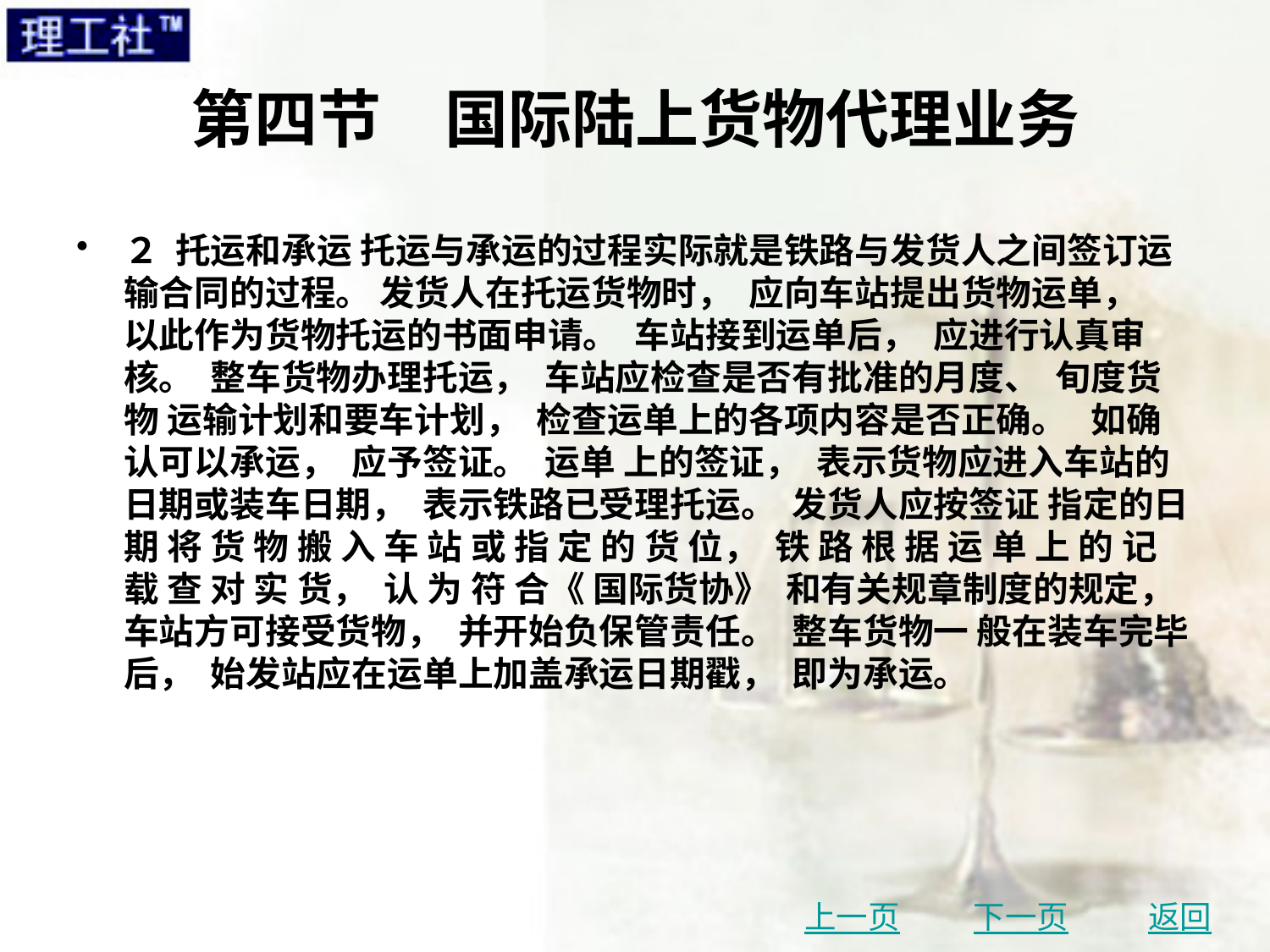

# 第四节　国际陆上货物代理业务
２  托运和承运 托运与承运的过程实际就是铁路与发货人之间签订运输合同的过程。 发货人在托运货物时，  应向车站提出货物运单，   以此作为货物托运的书面申请。  车站接到运单后，  应进行认真审核。  整车货物办理托运，  车站应检查是否有批准的月度、  旬度货物 运输计划和要车计划，  检查运单上的各项内容是否正确。   如确认可以承运，  应予签证。  运单 上的签证，  表示货物应进入车站的日期或装车日期，  表示铁路已受理托运。  发货人应按签证 指定的日期 将 货 物 搬 入 车 站 或 指 定 的 货 位，  铁 路 根 据 运 单 上 的 记 载 查 对 实 货，  认 为 符 合《 国际货协》  和有关规章制度的规定，   车站方可接受货物，  并开始负保管责任。  整车货物一 般在装车完毕后，  始发站应在运单上加盖承运日期戳，  即为承运。

上一页
下一页
返回